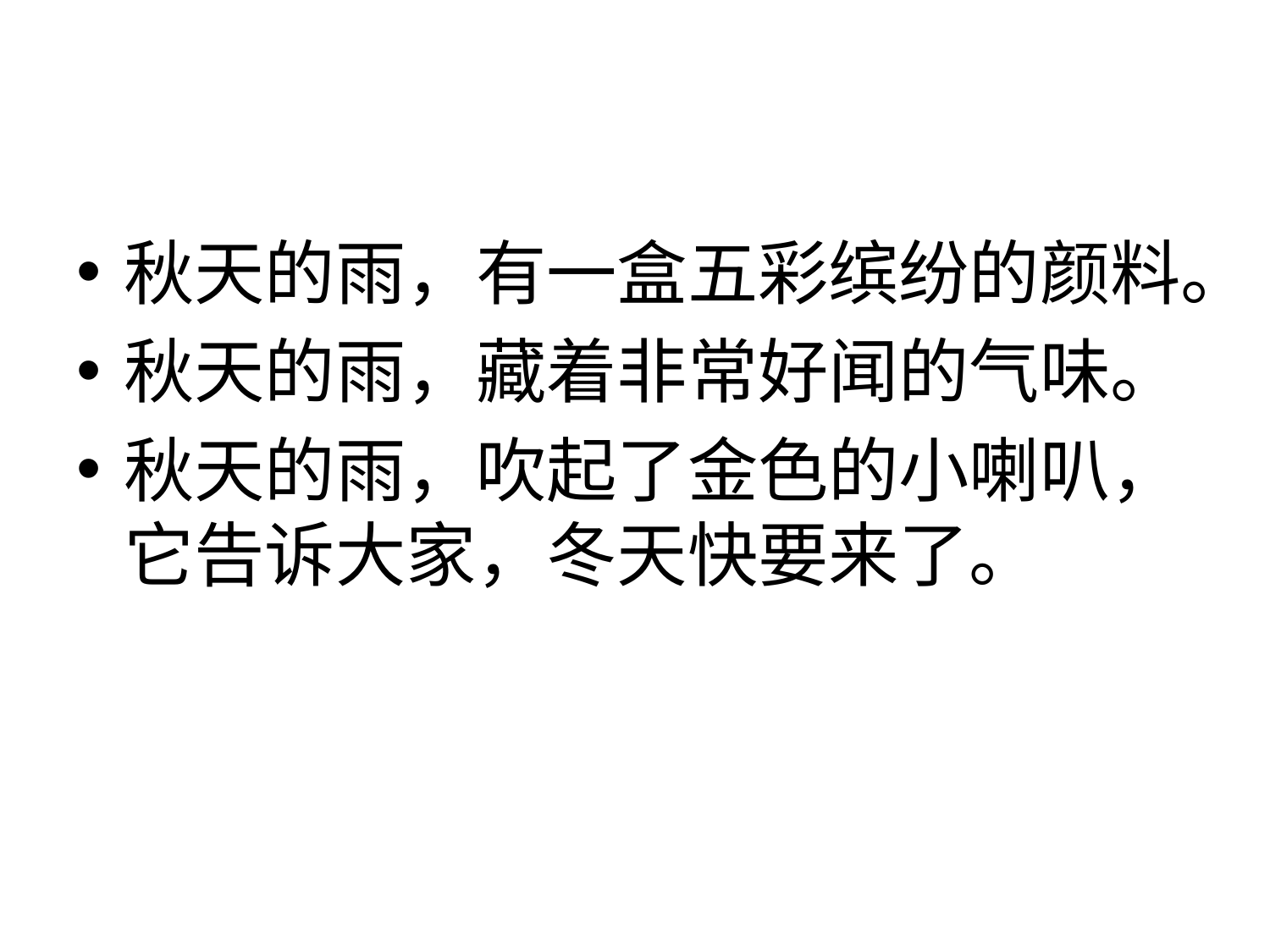

#
秋天的雨，有一盒五彩缤纷的颜料。
秋天的雨，藏着非常好闻的气味。
秋天的雨，吹起了金色的小喇叭，它告诉大家，冬天快要来了。